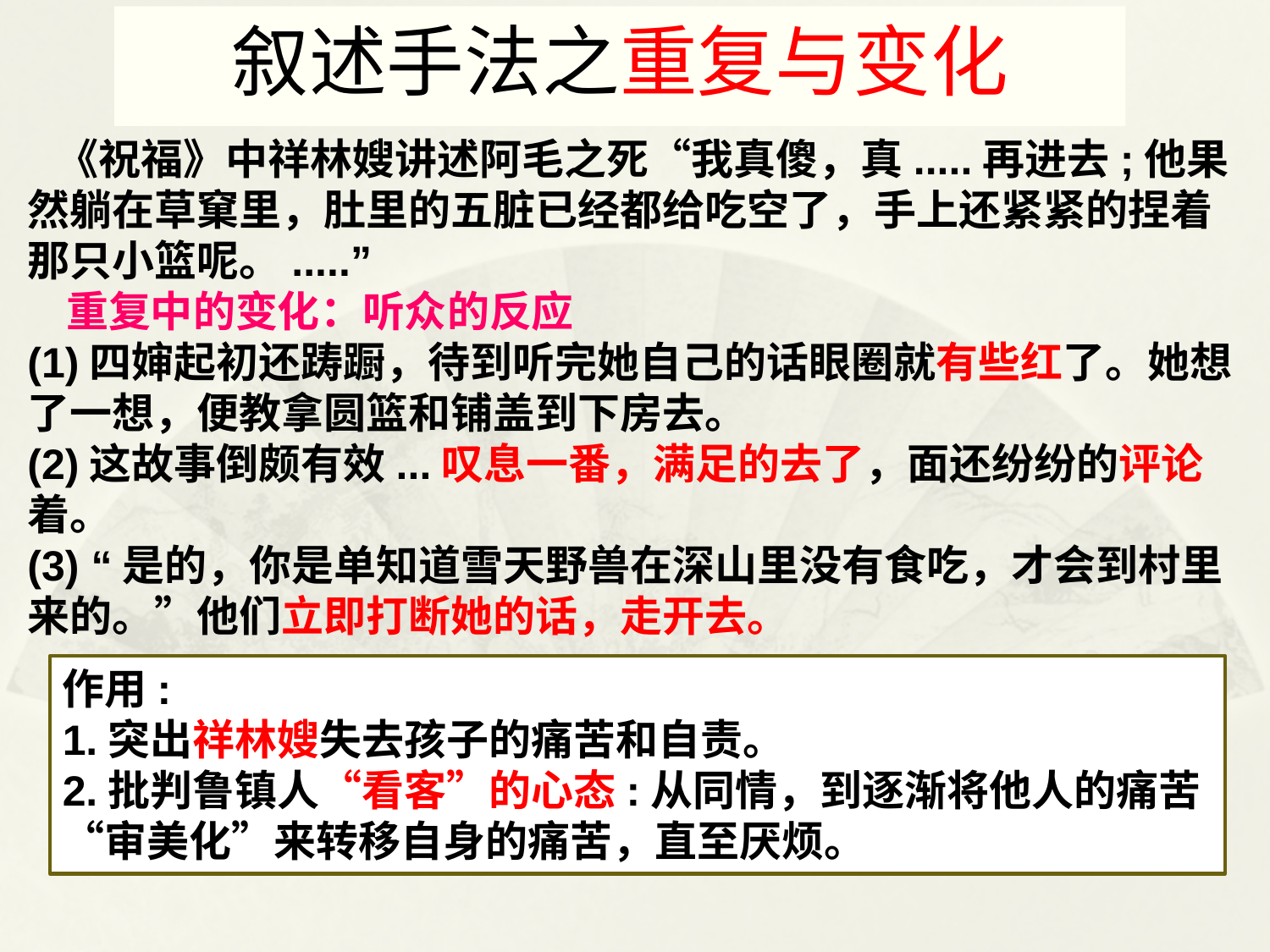

叙述手法之重复与变化
  《祝福》中祥林嫂讲述阿毛之死“我真傻，真.....再进去;他果然躺在草窠里，肚里的五脏已经都给吃空了，手上还紧紧的捏着那只小篮呢。.....”
   重复中的变化：听众的反应
(1)四婶起初还踌蹰，待到听完她自己的话眼圈就有些红了。她想了一想，便教拿圆篮和铺盖到下房去。
(2)这故事倒颇有效...叹息一番，满足的去了，面还纷纷的评论着。
(3) “是的，你是单知道雪天野兽在深山里没有食吃，才会到村里来的。”他们立即打断她的话，走开去。

作用:
1.突出祥林嫂失去孩子的痛苦和自责。
2.批判鲁镇人“看客”的心态:从同情，到逐渐将他人的痛苦“审美化”来转移自身的痛苦，直至厌烦。